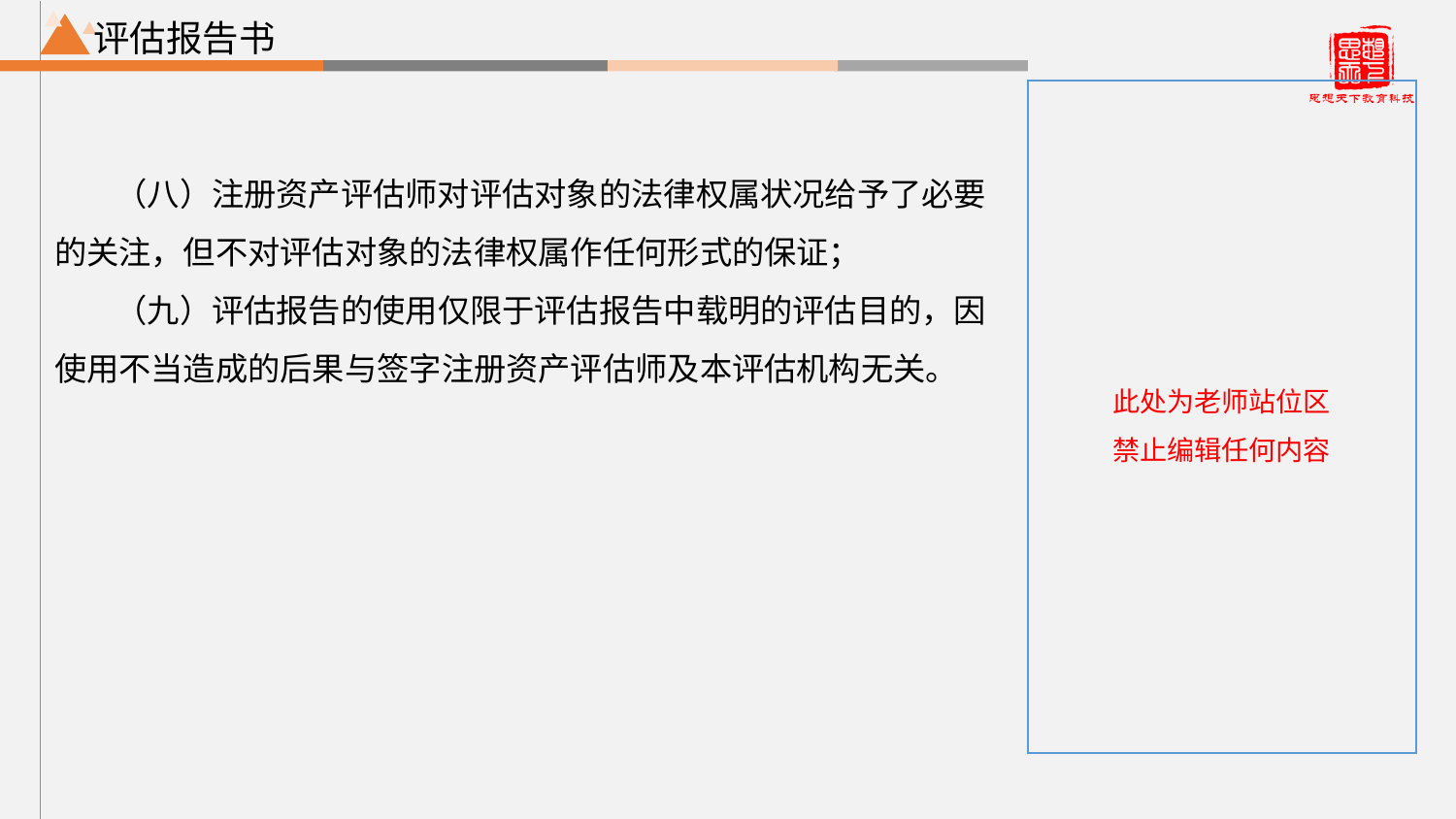

评估报告书
（八）注册资产评估师对评估对象的法律权属状况给予了必要的关注，但不对评估对象的法律权属作任何形式的保证；
（九）评估报告的使用仅限于评估报告中载明的评估目的，因使用不当造成的后果与签字注册资产评估师及本评估机构无关。
107